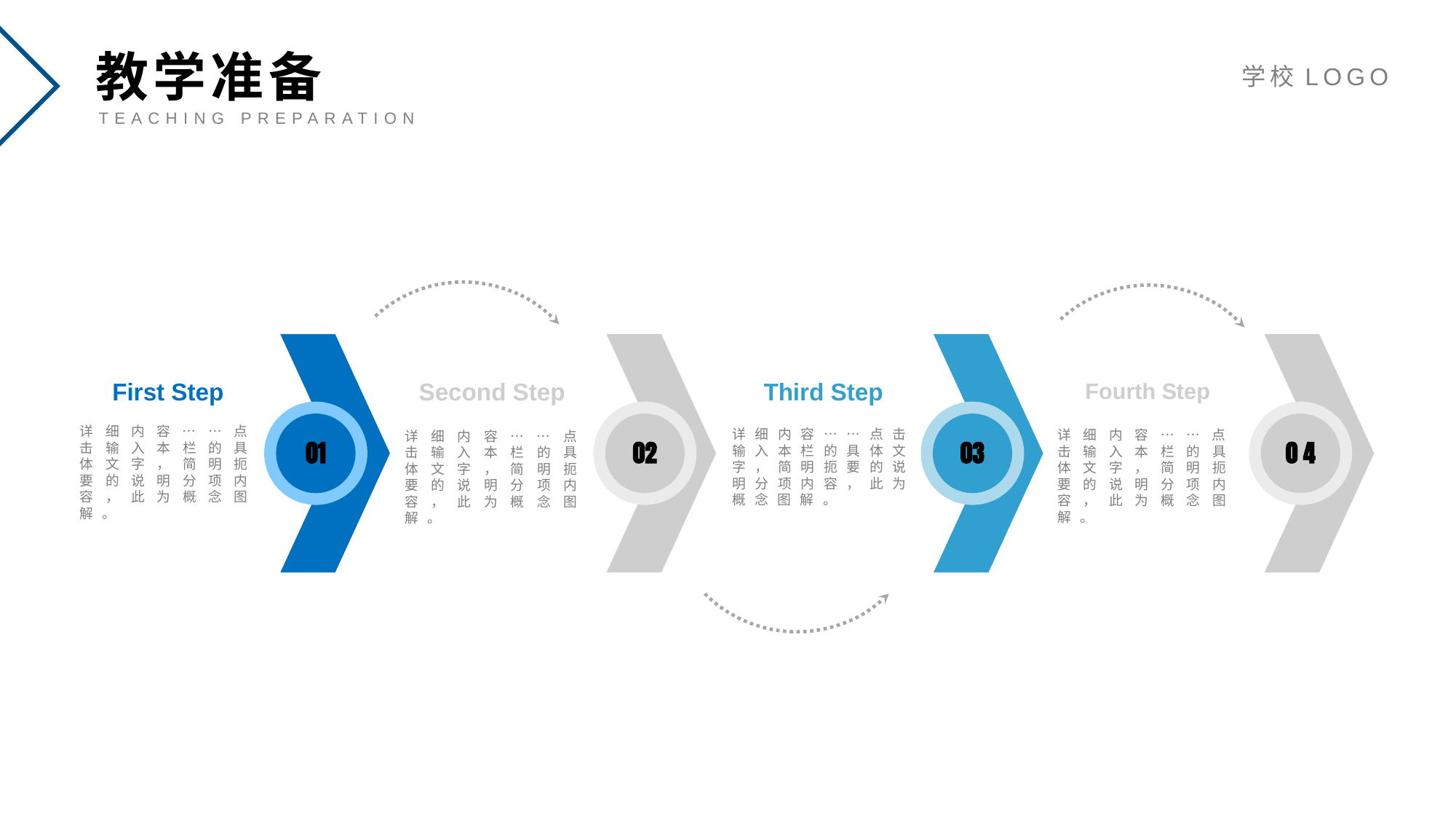

教学准备
TEACHING PREPARATION
学校LOGO

First Step
详细内容……点击输入本栏的具体文字，简明扼要的说明分项内容，此为概念图解。
Second Step
详细内容……点击输入本栏的具体文字，简明扼要的说明分项内容，此为概念图解。
Third Step
详细内容……点击输入本栏的具体文字，简明扼要的说明分项内容，此为概念图解。
Fourth Step
详细内容……点击输入本栏的具体文字，简明扼要的说明分项内容，此为概念图解。

01

02

03

0 4